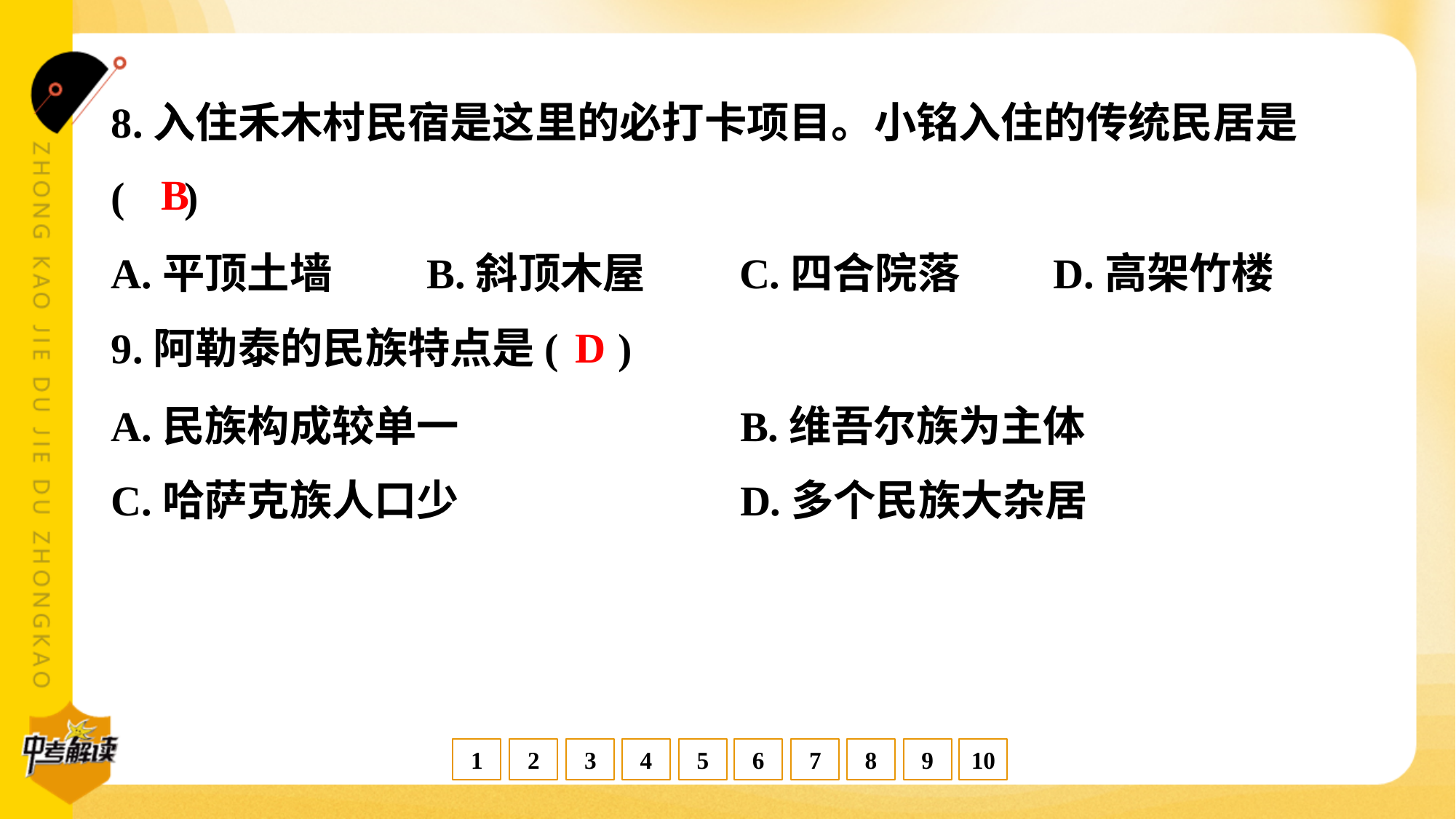

8.入住禾木村民宿是这里的必打卡项目。小铭入住的传统民居是
(     )
B
A.平顶土墙	B.斜顶木屋	C.四合院落	D.高架竹楼
D
9.阿勒泰的民族特点是(     )
A.民族构成较单一	B.维吾尔族为主体
C.哈萨克族人口少	D.多个民族大杂居